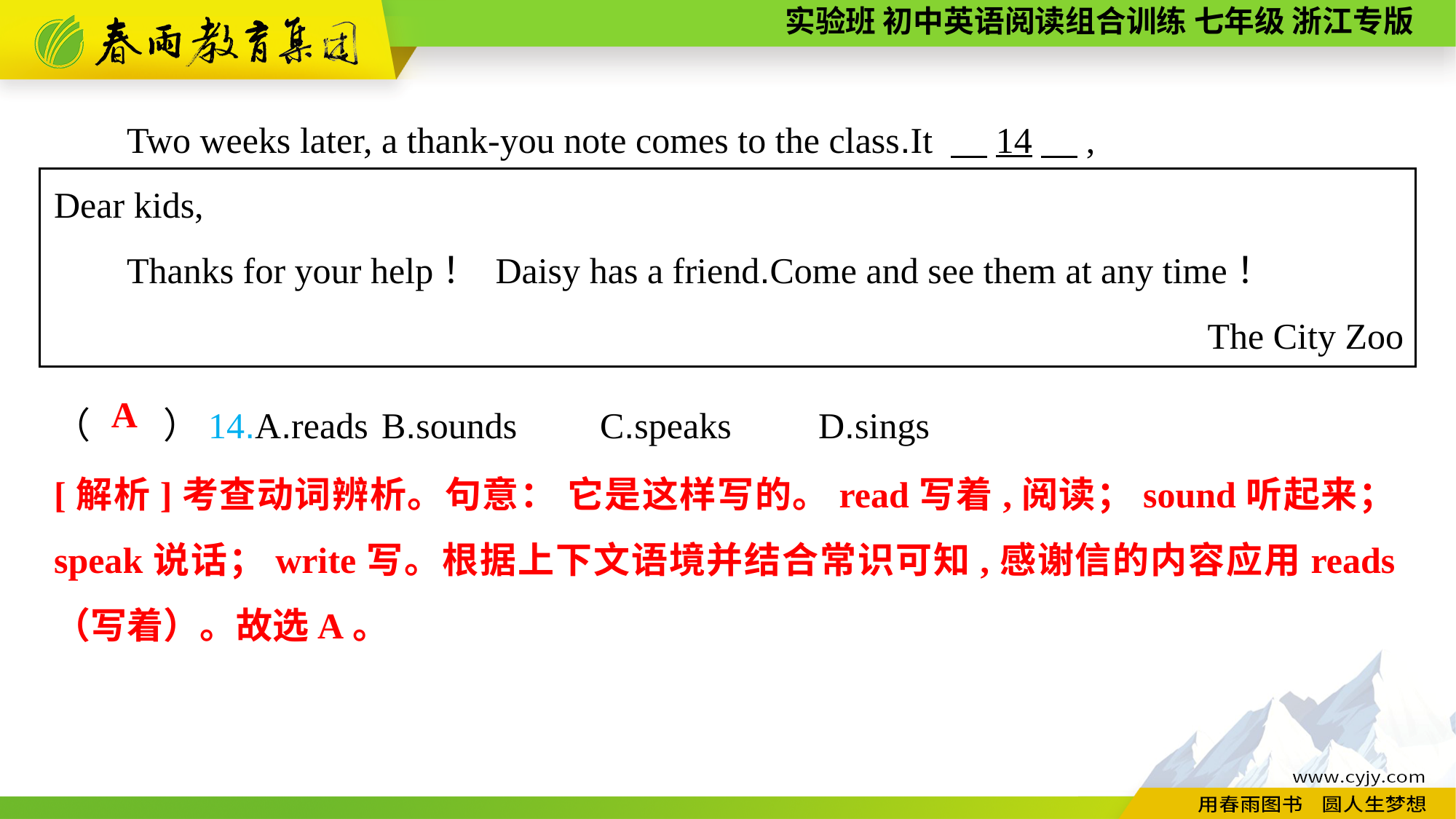

Two weeks later, a thank-you note comes to the class.It 　14　,
Dear kids,
Thanks for your help！ Daisy has a friend.Come and see them at any time！
The City Zoo

（　　）14.A.reads	B.sounds	C.speaks	D.sings
A
[解析]考查动词辨析。句意： 它是这样写的。read写着,阅读；sound听起来；speak说话；write写。根据上下文语境并结合常识可知,感谢信的内容应用reads（写着）。故选A。